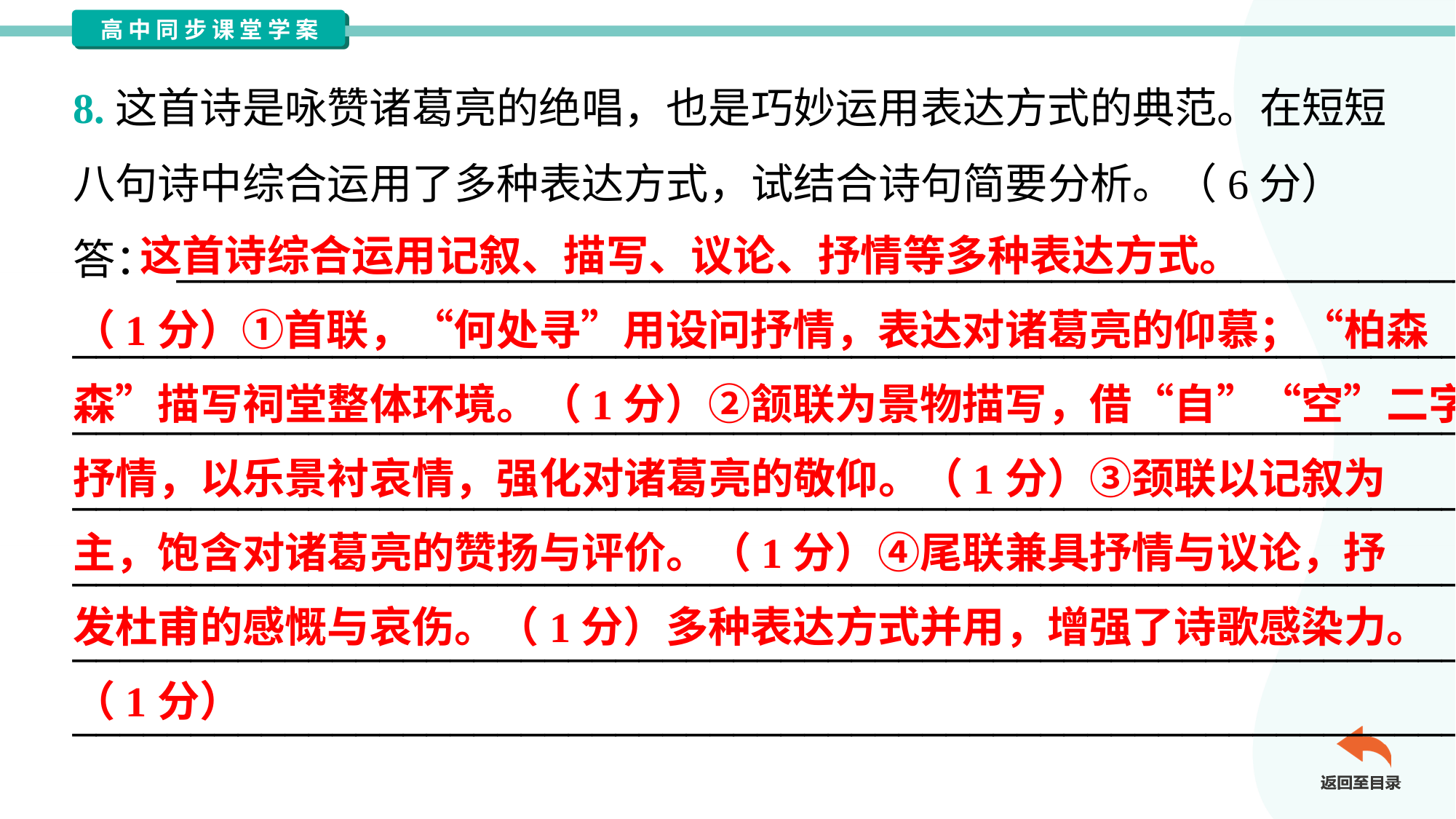

8.这首诗是咏赞诸葛亮的绝唱，也是巧妙运用表达方式的典范。在短短
八句诗中综合运用了多种表达方式，试结合诗句简要分析。（6分）
答： ________________________________________________________
_____________________________________________________________
_____________________________________________________________
_____________________________________________________________
_____________________________________________________________
_____________________________________________________________
_____________________________________________________________
      这首诗综合运用记叙、描写、议论、抒情等多种表达方式。
（1分）①首联，“何处寻”用设问抒情，表达对诸葛亮的仰慕；“柏森
森”描写祠堂整体环境。（1分）②颔联为景物描写，借“自”“空”二字
抒情，以乐景衬哀情，强化对诸葛亮的敬仰。（1分）③颈联以记叙为
主，饱含对诸葛亮的赞扬与评价。（1分）④尾联兼具抒情与议论，抒
发杜甫的感慨与哀伤。（1分）多种表达方式并用，增强了诗歌感染力。
（1分）